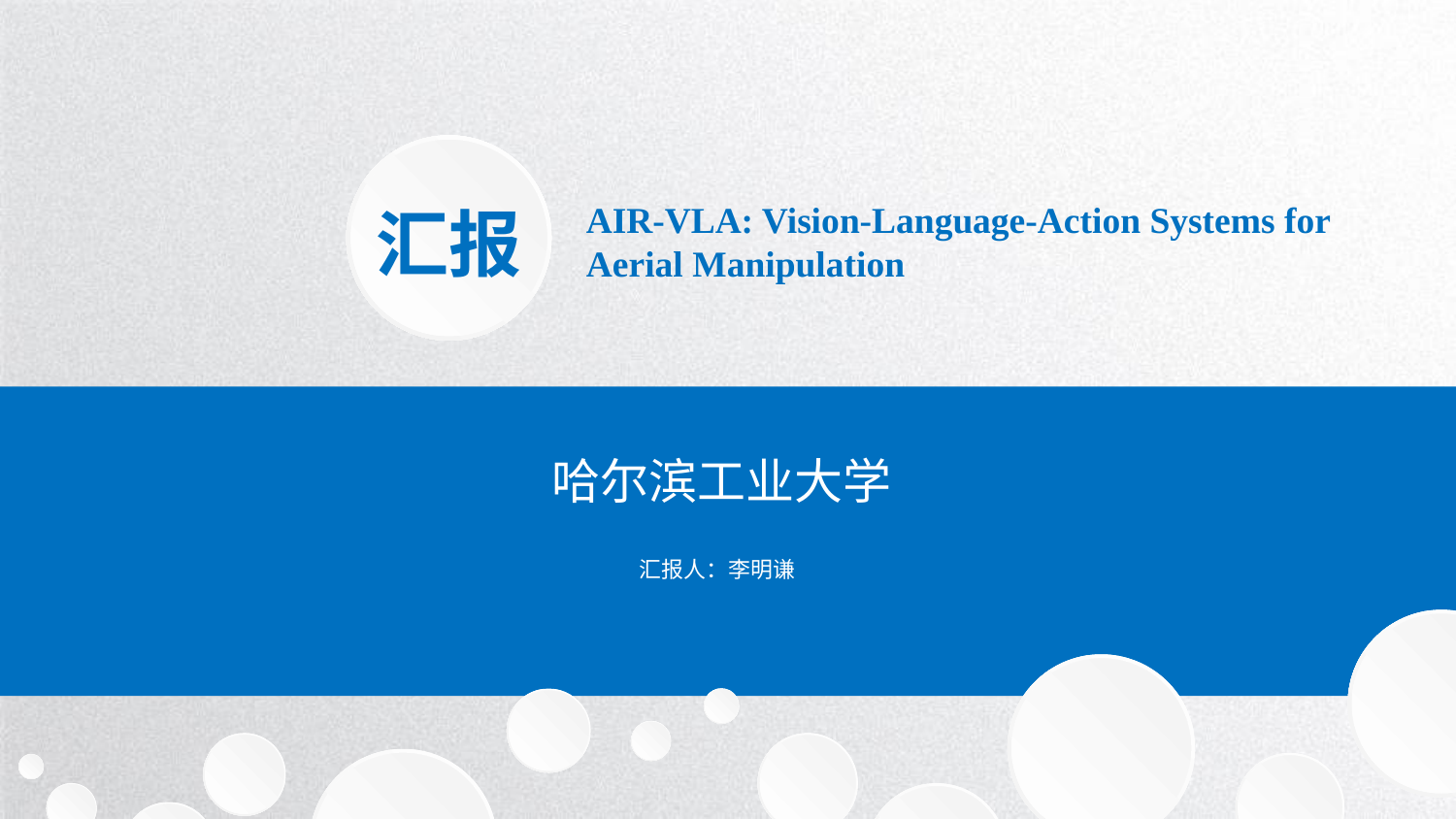

毕

业

答

汇报
AIR-VLA: Vision-Language-Action Systems for Aerial Manipulation

哈尔滨工业大学
汇报人：李明谦